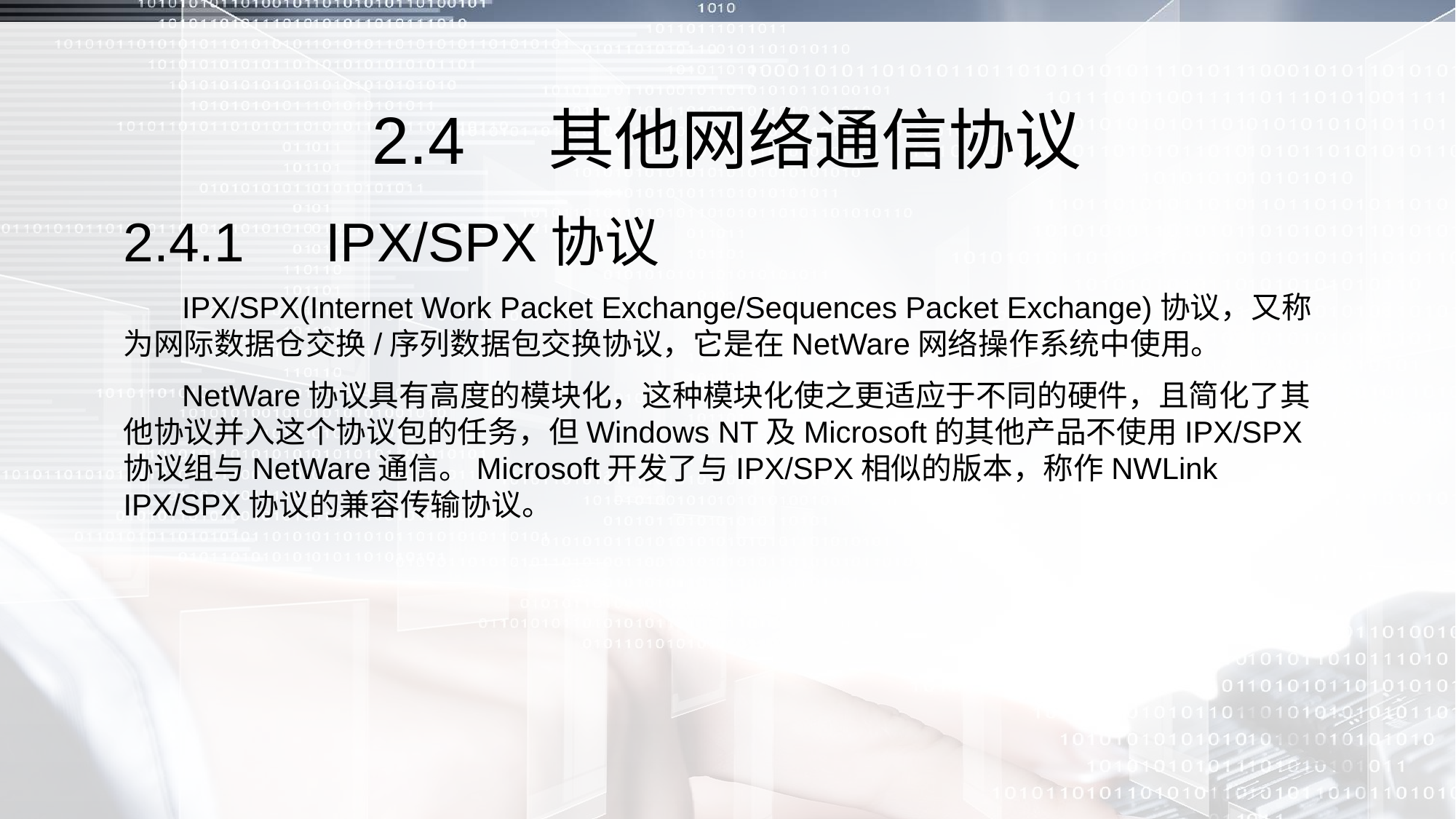

# 2.4　其他网络通信协议
2.4.1　IPX/SPX协议
       IPX/SPX(Internet Work Packet Exchange/Sequences Packet Exchange)协议，又称为网际数据仓交换/序列数据包交换协议，它是在NetWare网络操作系统中使用。
       NetWare协议具有高度的模块化，这种模块化使之更适应于不同的硬件，且简化了其他协议并入这个协议包的任务，但Windows NT及Microsoft的其他产品不使用IPX/SPX协议组与NetWare通信。Microsoft开发了与IPX/SPX相似的版本，称作NWLink IPX/SPX协议的兼容传输协议。